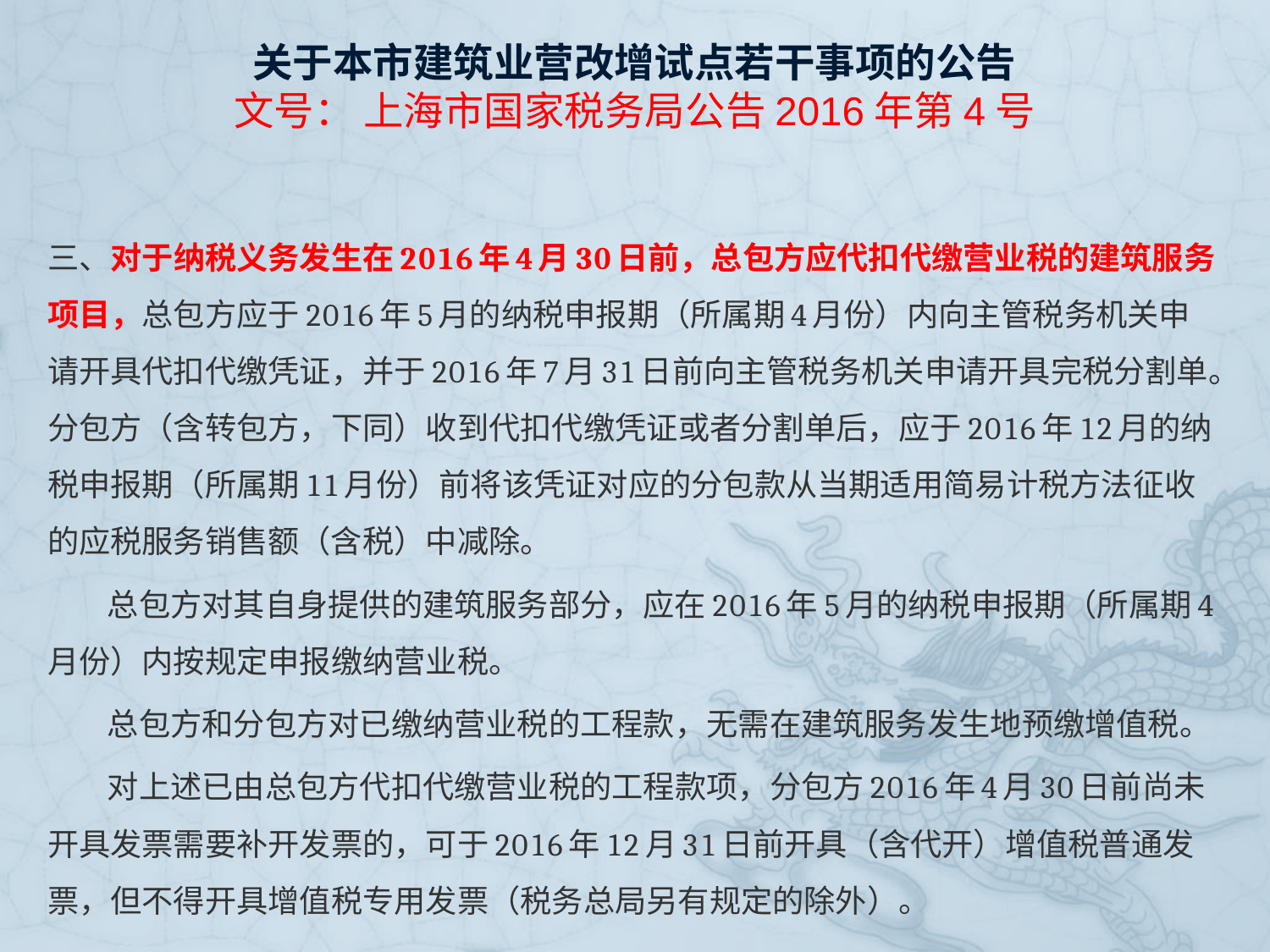

# 关于本市建筑业营改增试点若干事项的公告 文号： 上海市国家税务局公告2016年第4号
三、对于纳税义务发生在2016年4月30日前，总包方应代扣代缴营业税的建筑服务项目，总包方应于2016年5月的纳税申报期（所属期4月份）内向主管税务机关申请开具代扣代缴凭证，并于2016年7月31日前向主管税务机关申请开具完税分割单。分包方（含转包方，下同）收到代扣代缴凭证或者分割单后，应于2016年12月的纳税申报期（所属期11月份）前将该凭证对应的分包款从当期适用简易计税方法征收的应税服务销售额（含税）中减除。
总包方对其自身提供的建筑服务部分，应在2016年5月的纳税申报期（所属期4月份）内按规定申报缴纳营业税。
总包方和分包方对已缴纳营业税的工程款，无需在建筑服务发生地预缴增值税。
对上述已由总包方代扣代缴营业税的工程款项，分包方2016年4月30日前尚未开具发票需要补开发票的，可于2016年12月31日前开具（含代开）增值税普通发票，但不得开具增值税专用发票（税务总局另有规定的除外）。